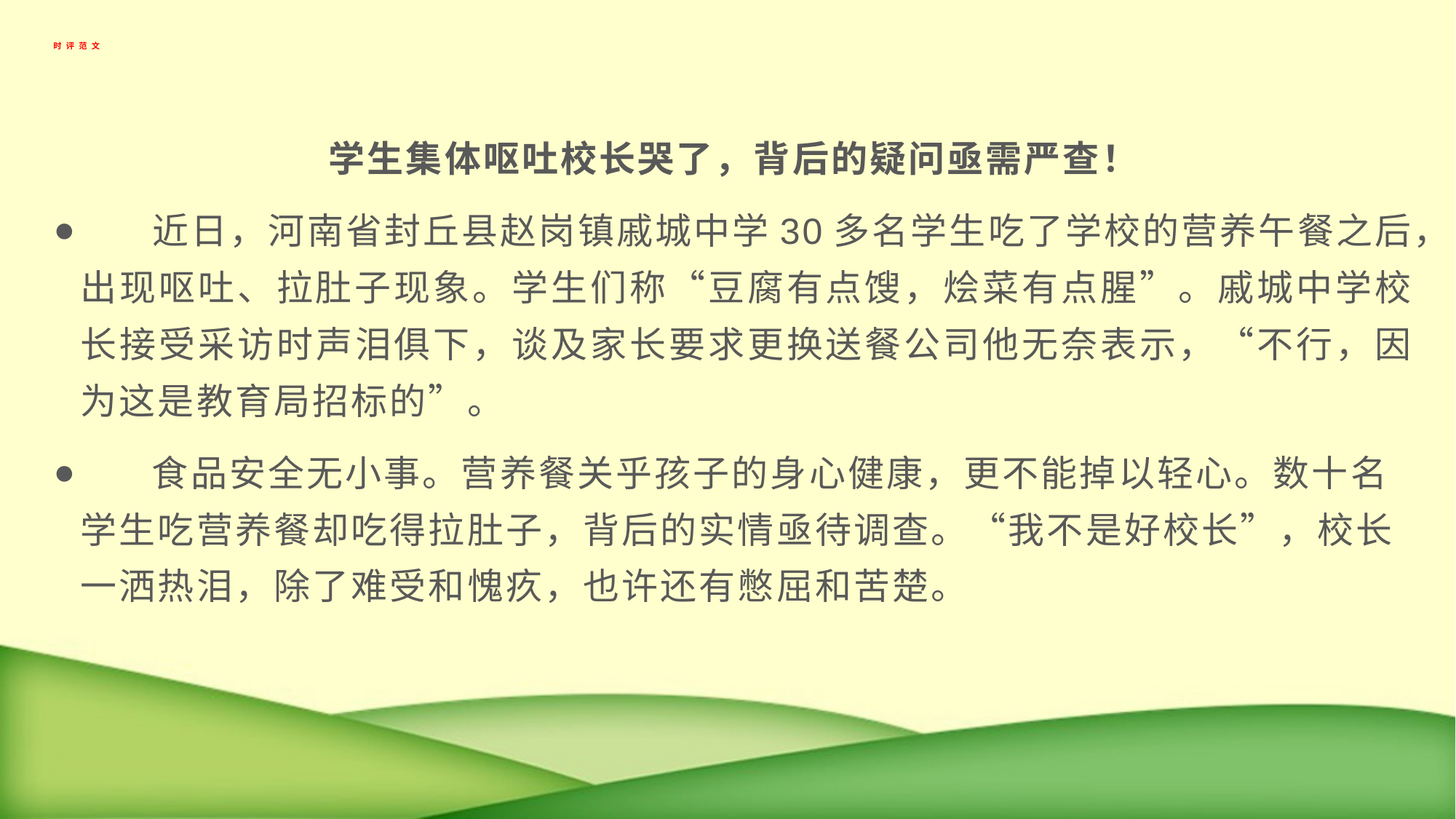

# 时评范文
学生集体呕吐校长哭了，背后的疑问亟需严查！
      近日，河南省封丘县赵岗镇戚城中学30多名学生吃了学校的营养午餐之后，出现呕吐、拉肚子现象。学生们称“豆腐有点馊，烩菜有点腥”。戚城中学校长接受采访时声泪俱下，谈及家长要求更换送餐公司他无奈表示，“不行，因为这是教育局招标的”。
      食品安全无小事。营养餐关乎孩子的身心健康，更不能掉以轻心。数十名学生吃营养餐却吃得拉肚子，背后的实情亟待调查。“我不是好校长”，校长一洒热泪，除了难受和愧疚，也许还有憋屈和苦楚。